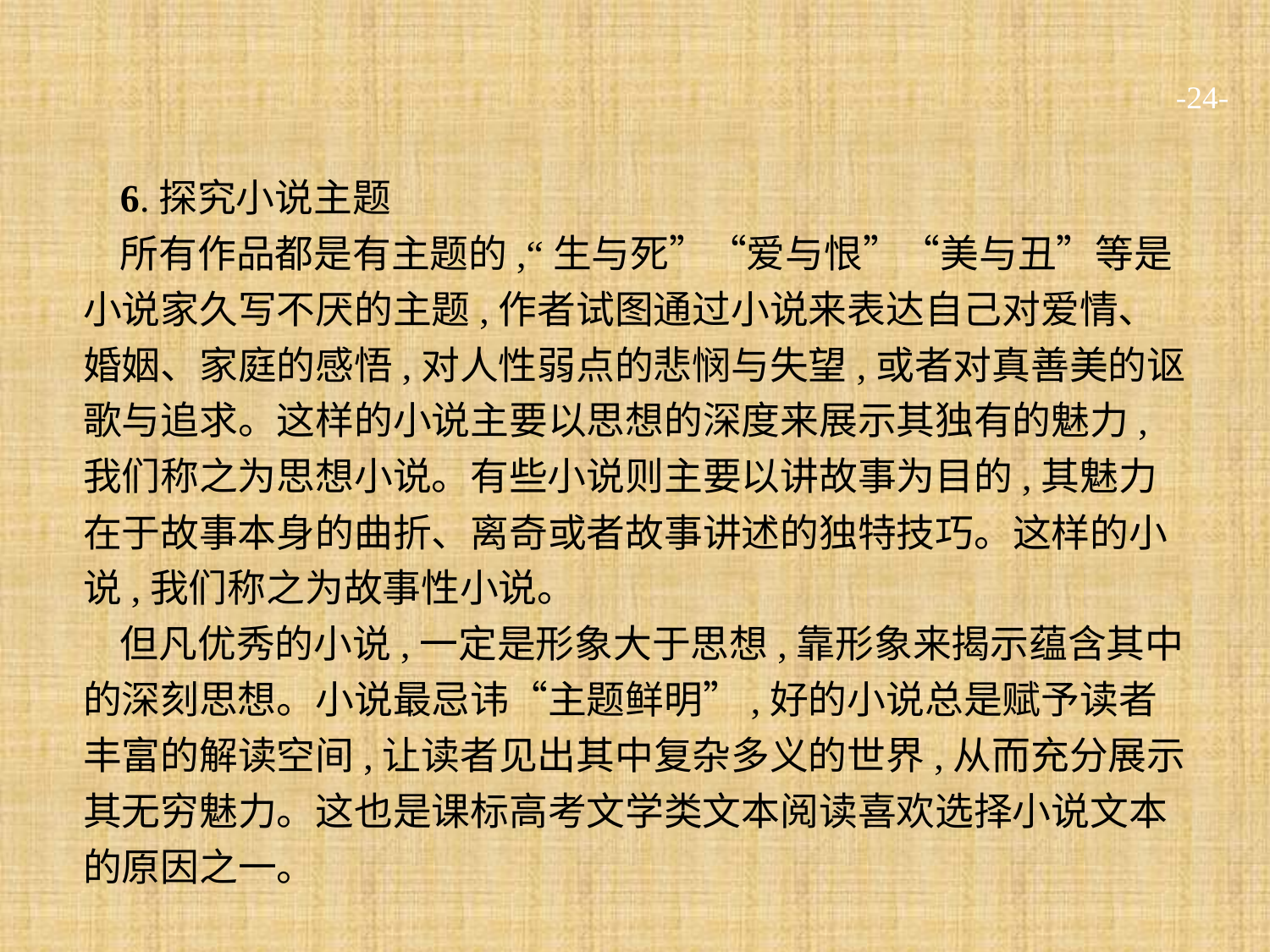

-24-
6.探究小说主题
所有作品都是有主题的,“生与死”“爱与恨”“美与丑”等是小说家久写不厌的主题,作者试图通过小说来表达自己对爱情、婚姻、家庭的感悟,对人性弱点的悲悯与失望,或者对真善美的讴歌与追求。这样的小说主要以思想的深度来展示其独有的魅力,我们称之为思想小说。有些小说则主要以讲故事为目的,其魅力在于故事本身的曲折、离奇或者故事讲述的独特技巧。这样的小说,我们称之为故事性小说。
但凡优秀的小说,一定是形象大于思想,靠形象来揭示蕴含其中的深刻思想。小说最忌讳“主题鲜明”,好的小说总是赋予读者丰富的解读空间,让读者见出其中复杂多义的世界,从而充分展示其无穷魅力。这也是课标高考文学类文本阅读喜欢选择小说文本的原因之一。